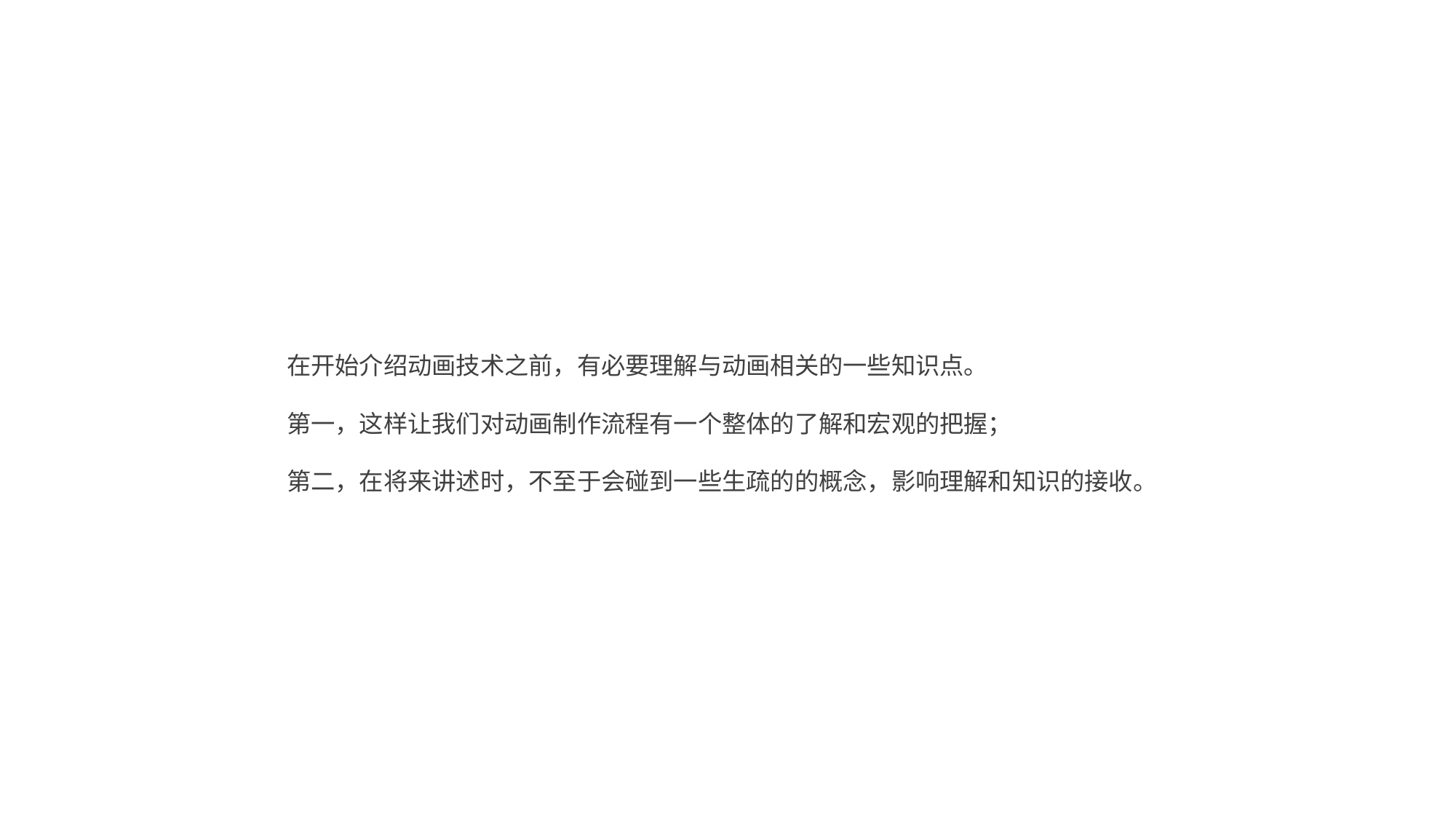

在开始介绍动画技术之前，有必要理解与动画相关的一些知识点。
第一，这样让我们对动画制作流程有一个整体的了解和宏观的把握；
第二，在将来讲述时，不至于会碰到一些生疏的的概念，影响理解和知识的接收。